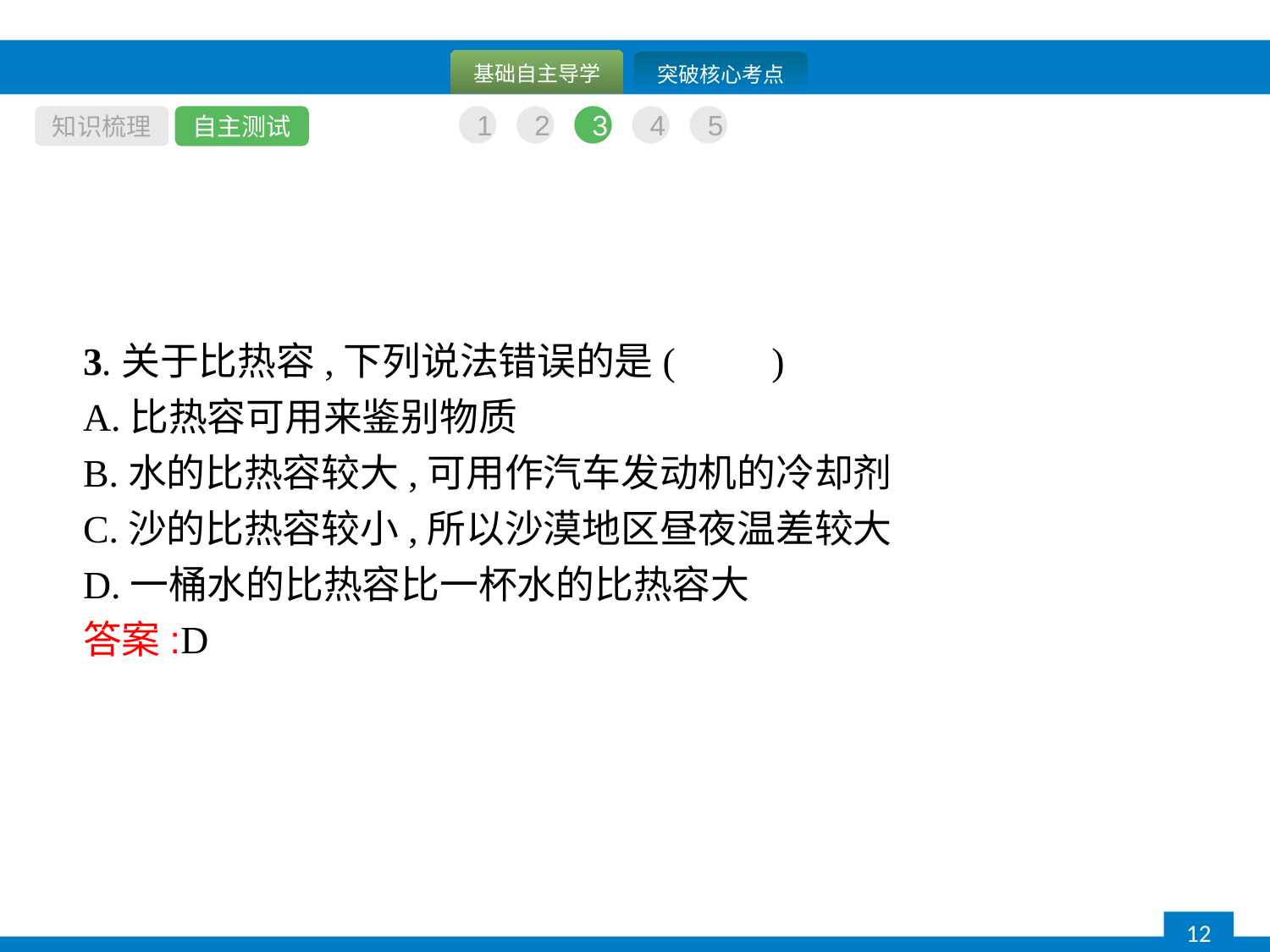

知识梳理
自主测试
1
2
3
4
5
3.关于比热容,下列说法错误的是(　　)
A.比热容可用来鉴别物质
B.水的比热容较大,可用作汽车发动机的冷却剂
C.沙的比热容较小,所以沙漠地区昼夜温差较大
D.一桶水的比热容比一杯水的比热容大
答案:D